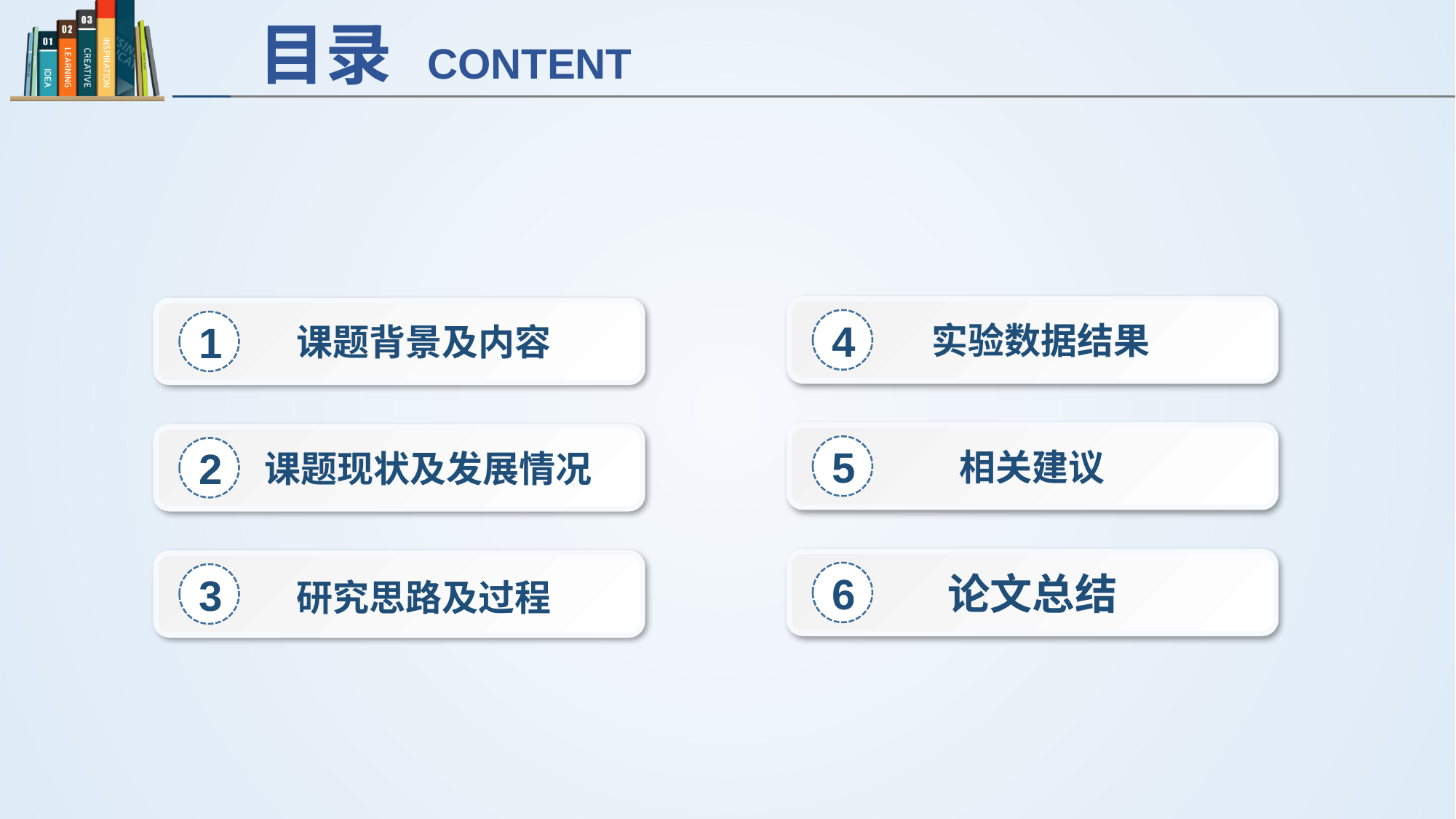

目录  CONTENT
 实验数据结果
4
     课题背景及内容
1
相关建议
5
      课题现状及发展情况
2
论文总结
6
    研究思路及过程
3